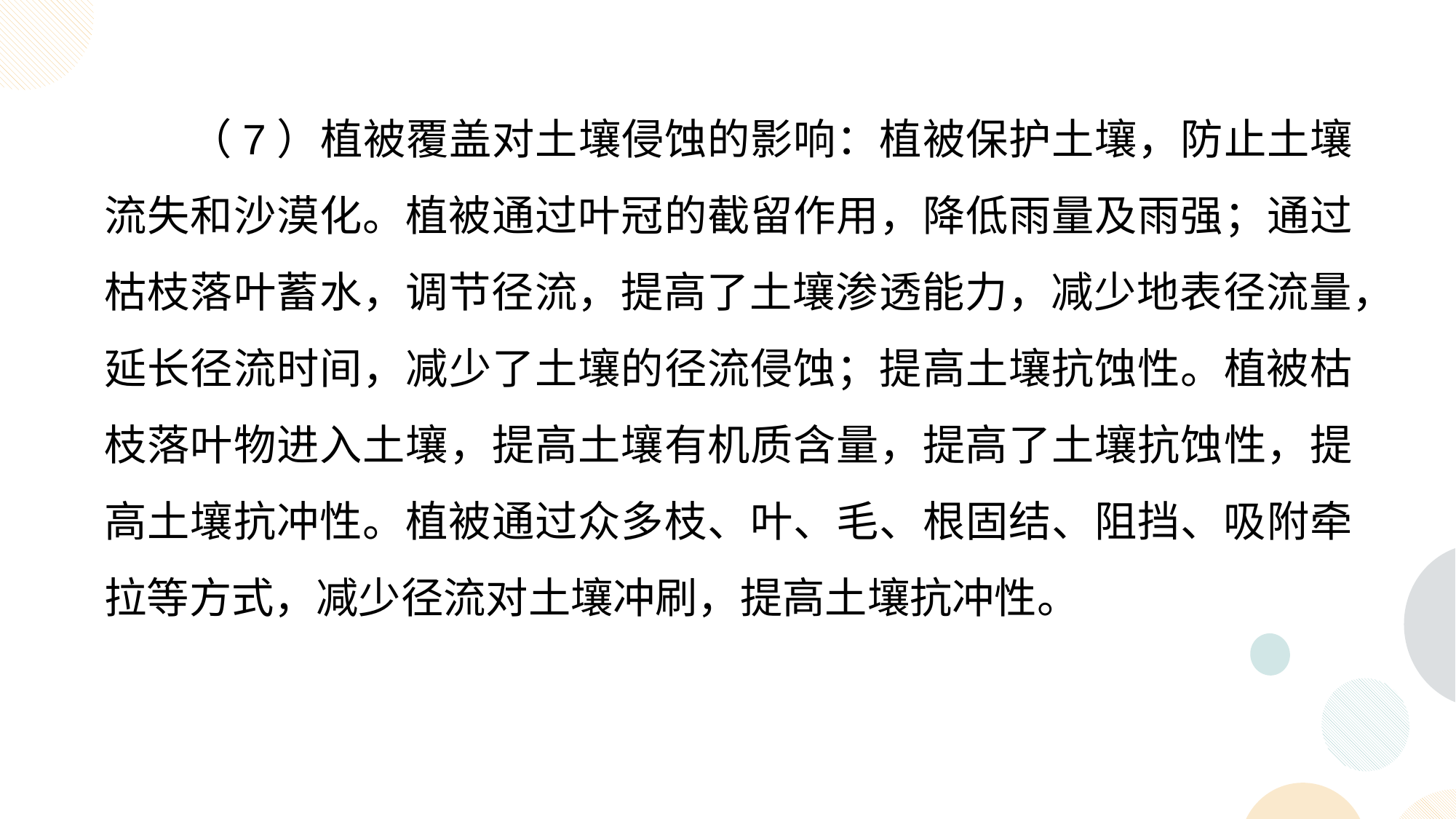

（7）植被覆盖对土壤侵蚀的影响：植被保护土壤，防止土壤流失和沙漠化。植被通过叶冠的截留作用，降低雨量及雨强；通过枯枝落叶蓄水，调节径流，提高了土壤渗透能力，减少地表径流量，延长径流时间，减少了土壤的径流侵蚀；提高土壤抗蚀性。植被枯枝落叶物进入土壤，提高土壤有机质含量，提高了土壤抗蚀性，提高土壤抗冲性。植被通过众多枝、叶、毛、根固结、阻挡、吸附牵拉等方式，减少径流对土壤冲刷，提高土壤抗冲性。